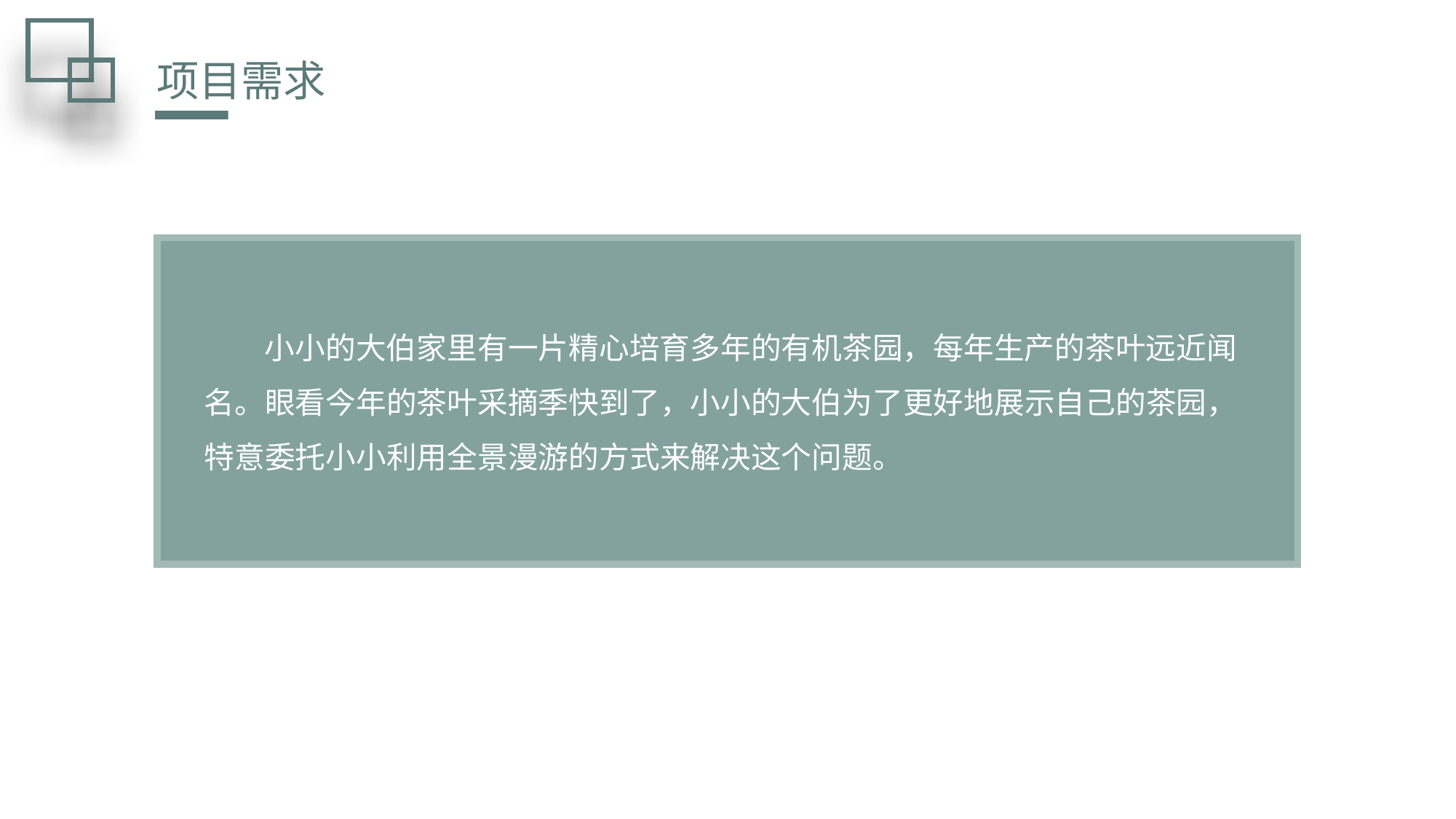

项目需求

小小的大伯家里有一片精心培育多年的有机茶园，每年生产的茶叶远近闻名。眼看今年的茶叶采摘季快到了，小小的大伯为了更好地展示自己的茶园，特意委托小小利用全景漫游的方式来解决这个问题。